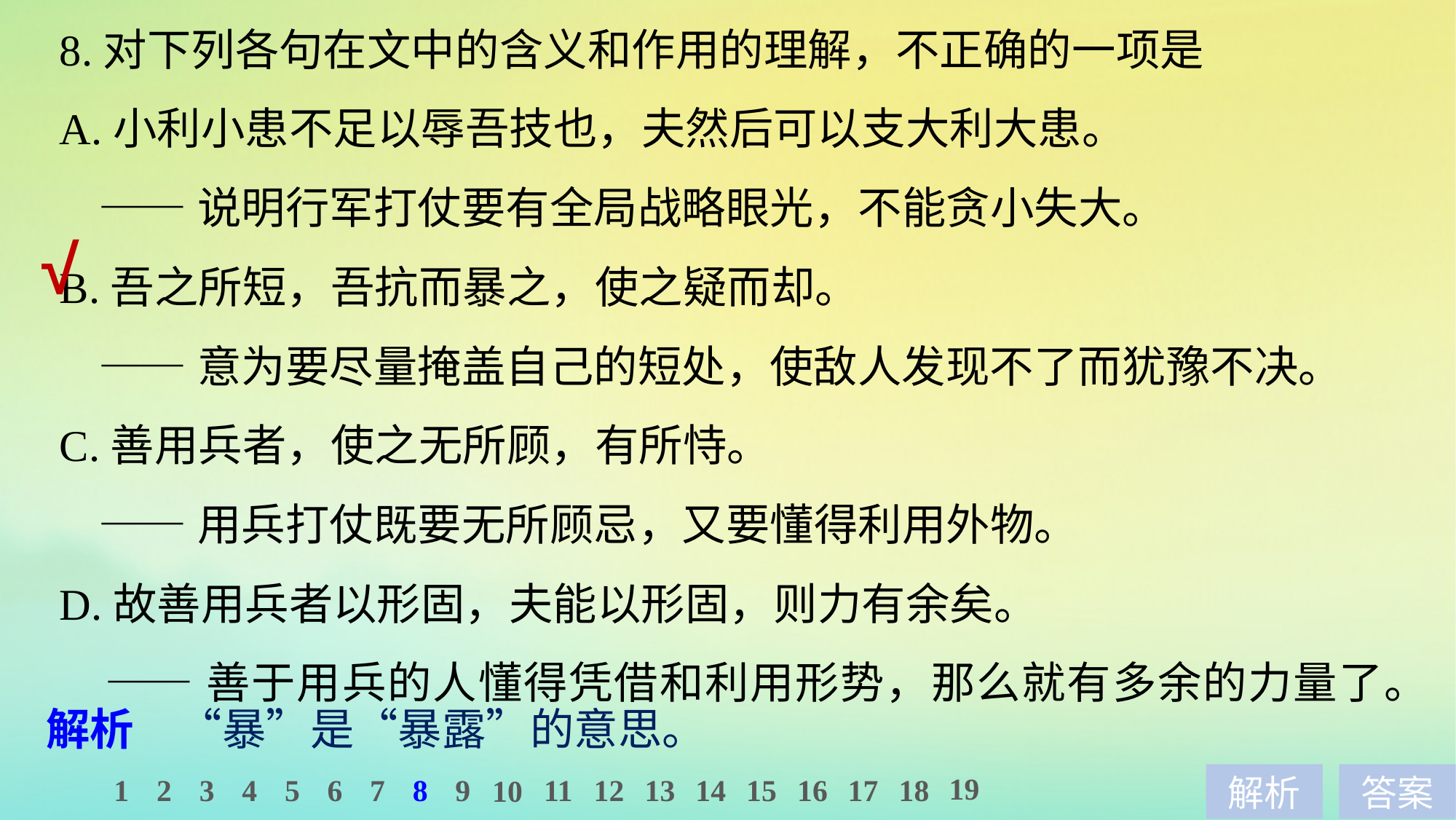

8.对下列各句在文中的含义和作用的理解，不正确的一项是
A.小利小患不足以辱吾技也，夫然后可以支大利大患。
    ——说明行军打仗要有全局战略眼光，不能贪小失大。
B.吾之所短，吾抗而暴之，使之疑而却。
    ——意为要尽量掩盖自己的短处，使敌人发现不了而犹豫不决。
C.善用兵者，使之无所顾，有所恃。
    ——用兵打仗既要无所顾忌，又要懂得利用外物。
D.故善用兵者以形固，夫能以形固，则力有余矣。
    ——善于用兵的人懂得凭借和利用形势，那么就有多余的力量了。
√
解析　“暴”是“暴露”的意思。
19
1
2
3
4
5
6
7
8
9
11
12
13
14
15
16
17
18
10
解析
答案